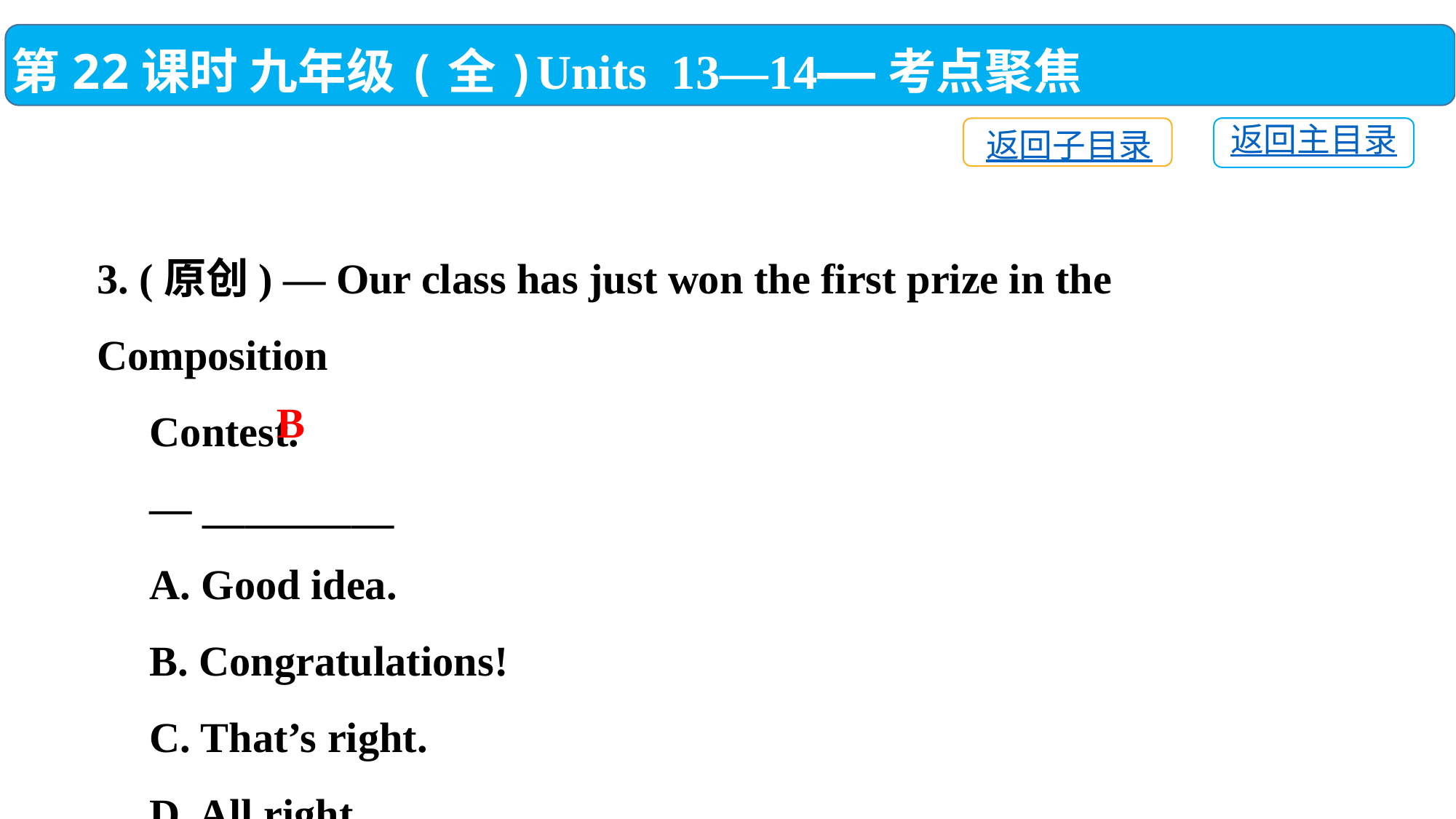

第22课时 九年级(全)Units  13—14——考点聚焦
返回主目录

返回子目录

3. (原创) — Our class has just won the first prize in the Composition
     Contest.
     — _________
     A. Good idea.
     B. Congratulations!
     C. That’s right.
     D. All right.
B